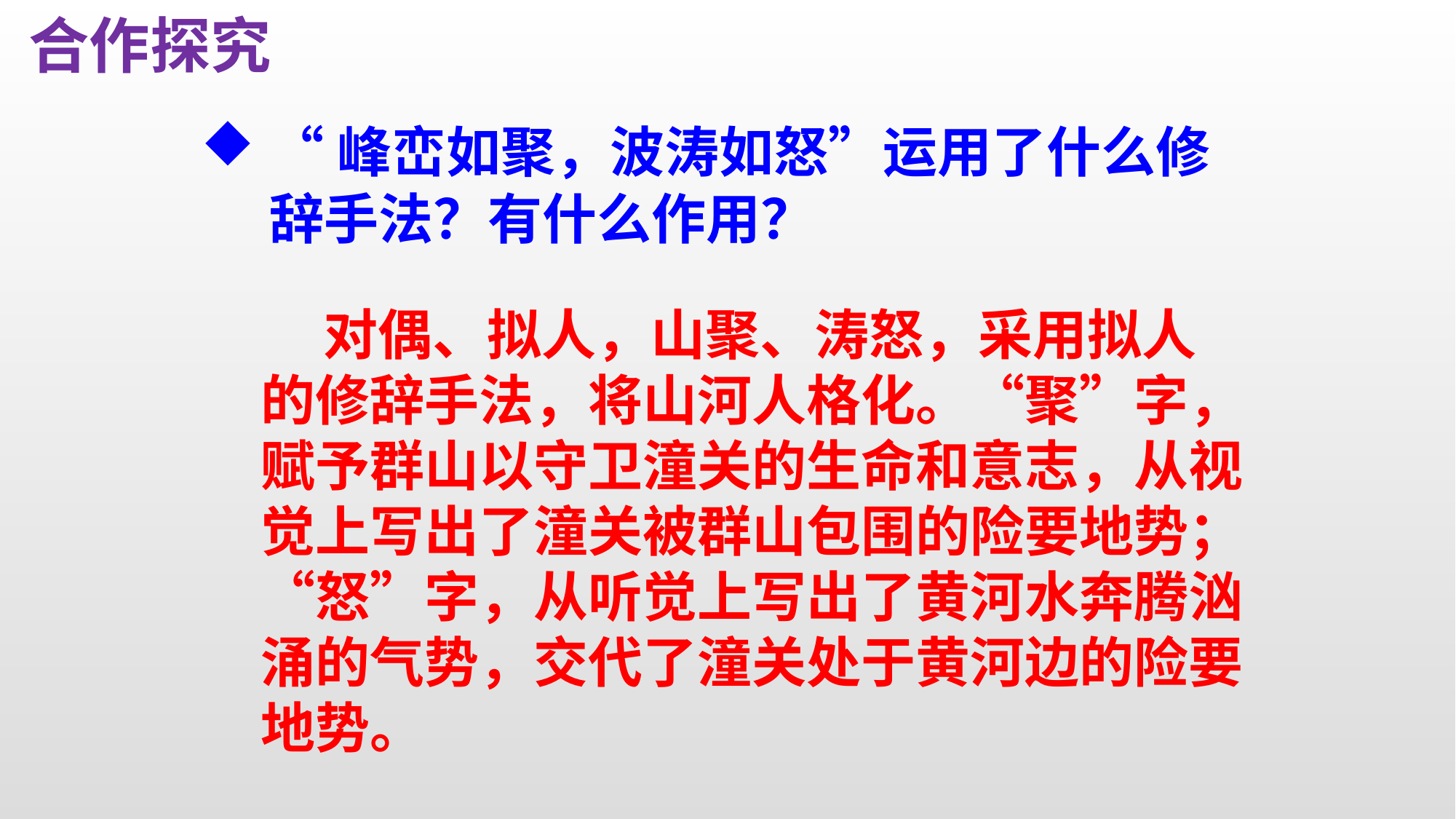

合作探究
“峰峦如聚，波涛如怒”运用了什么修辞手法？有什么作用？
    对偶、拟人，山聚、涛怒，采用拟人的修辞手法，将山河人格化。“聚”字，赋予群山以守卫潼关的生命和意志，从视觉上写出了潼关被群山包围的险要地势；“怒”字，从听觉上写出了黄河水奔腾汹涌的气势，交代了潼关处于黄河边的险要地势。